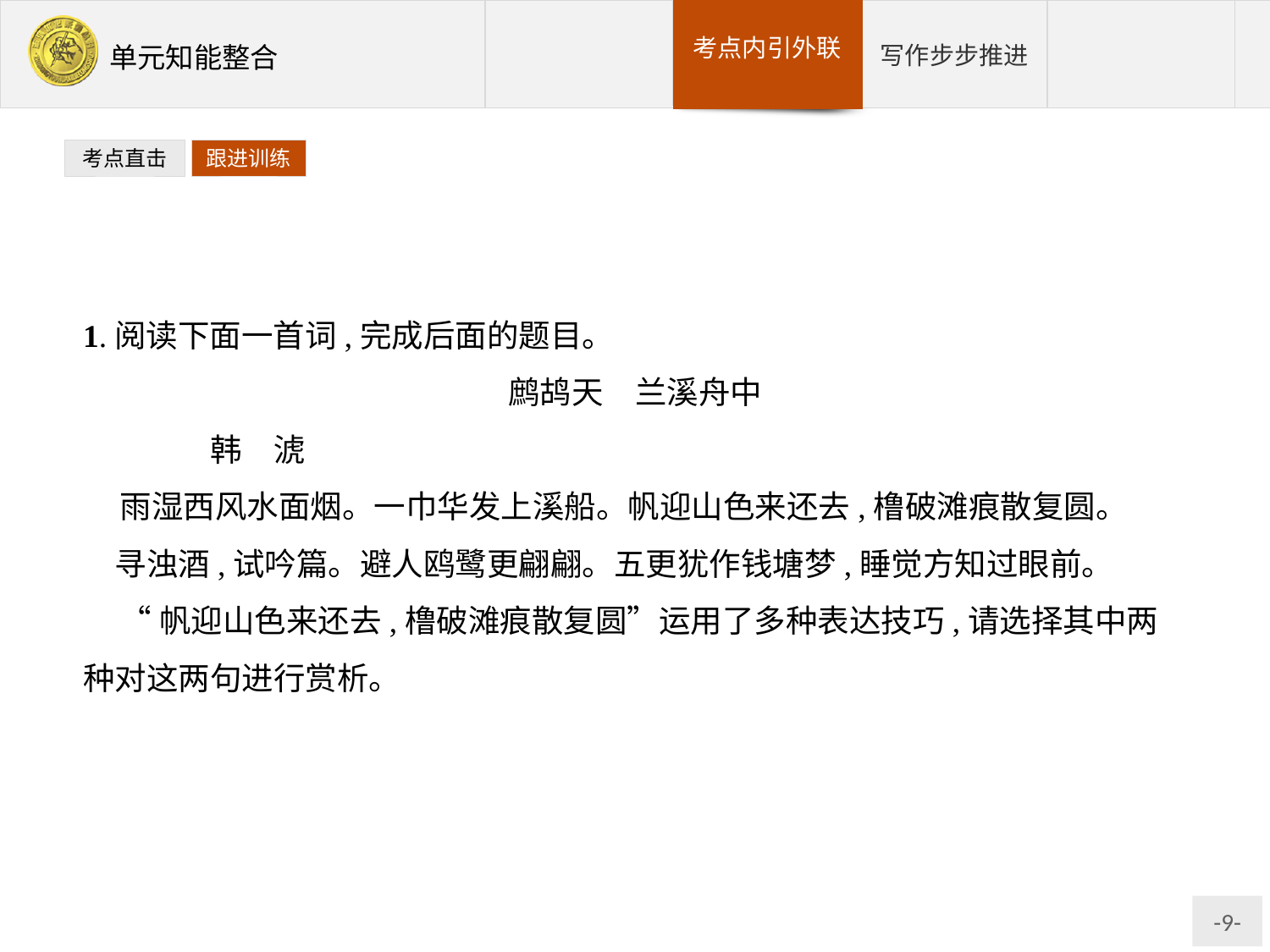

考点直击
跟进训练
1.阅读下面一首词,完成后面的题目。
鹧鸪天　兰溪舟中
	韩　淲
雨湿西风水面烟。一巾华发上溪船。帆迎山色来还去,橹破滩痕散复圆。　　寻浊酒,试吟篇。避人鸥鹭更翩翩。五更犹作钱塘梦,睡觉方知过眼前。
“帆迎山色来还去,橹破滩痕散复圆”运用了多种表达技巧,请选择其中两种对这两句进行赏析。